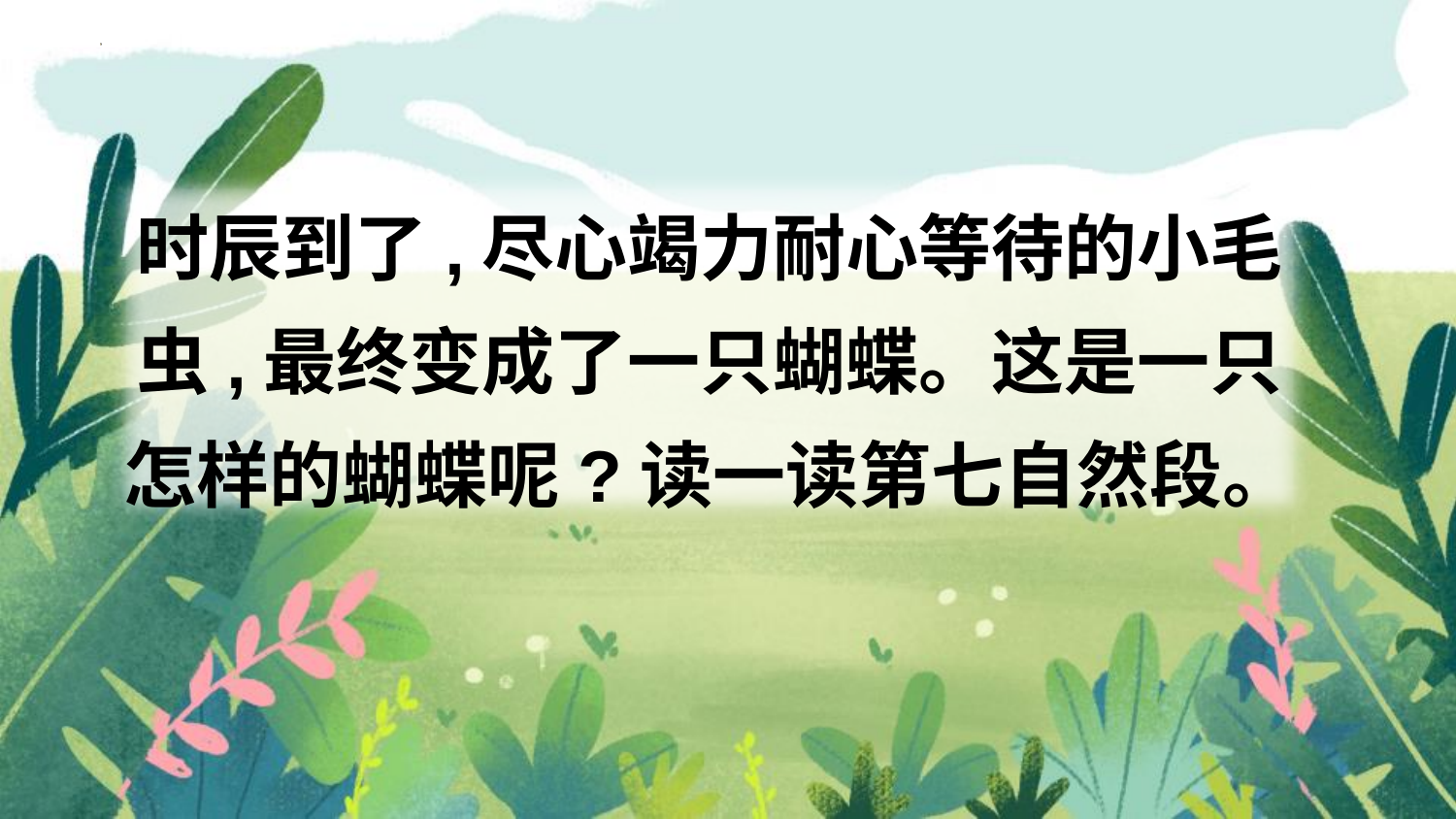

时辰到了,尽心竭力耐心等待的小毛虫,最终变成了一只蝴蝶。这是一只怎样的蝴蝶呢?读一读第七自然段。